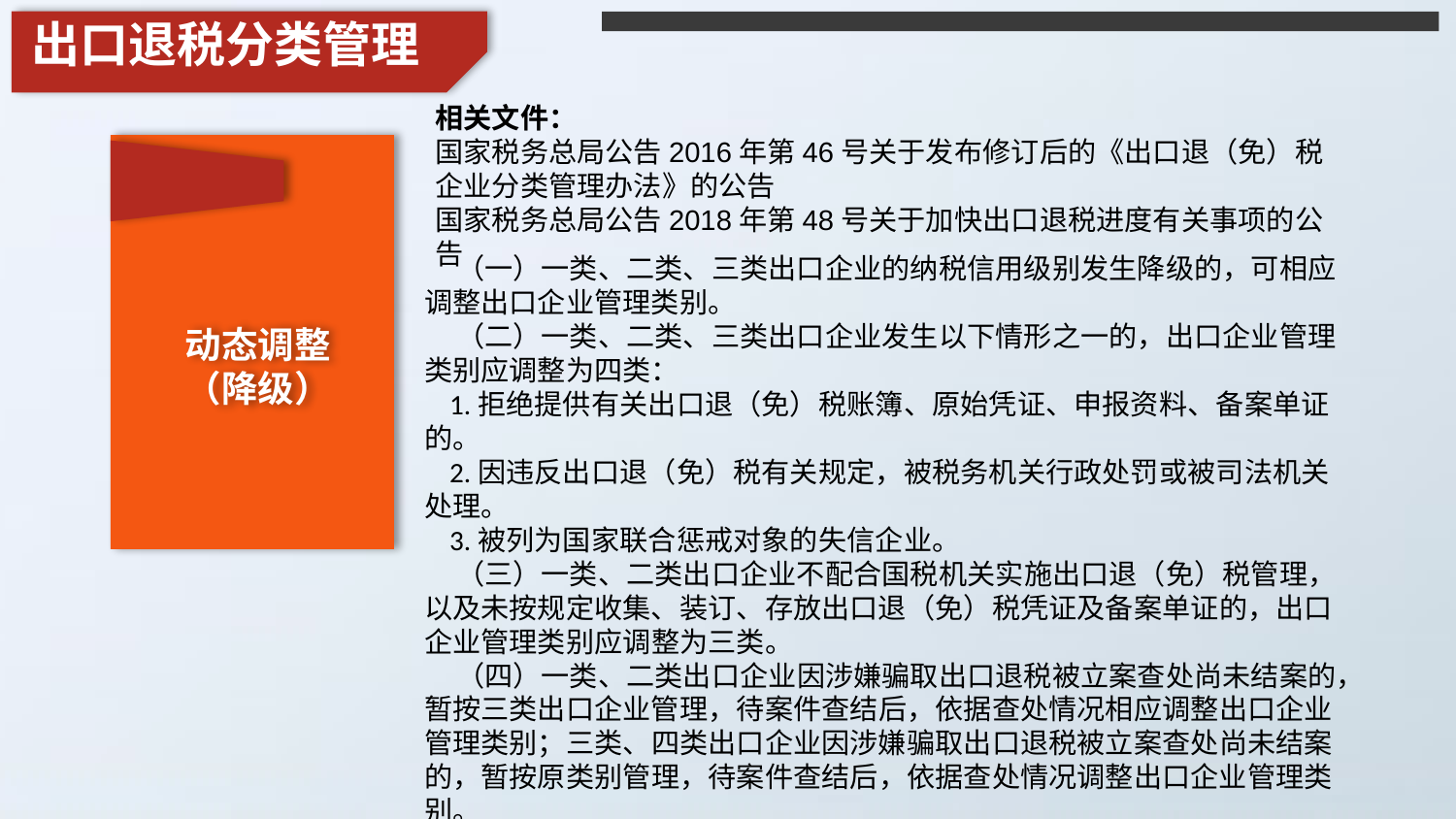

出口退税分类管理

相关文件：
国家税务总局公告2016年第46号关于发布修订后的《出口退（免）税企业分类管理办法》的公告
国家税务总局公告2018年第48号关于加快出口退税进度有关事项的公告

    （一）一类、二类、三类出口企业的纳税信用级别发生降级的，可相应调整出口企业管理类别。
    （二）一类、二类、三类出口企业发生以下情形之一的，出口企业管理类别应调整为四类：
    1.拒绝提供有关出口退（免）税账簿、原始凭证、申报资料、备案单证的。
    2.因违反出口退（免）税有关规定，被税务机关行政处罚或被司法机关处理。
    3.被列为国家联合惩戒对象的失信企业。
    （三）一类、二类出口企业不配合国税机关实施出口退（免）税管理，以及未按规定收集、装订、存放出口退（免）税凭证及备案单证的，出口企业管理类别应调整为三类。
    （四）一类、二类出口企业因涉嫌骗取出口退税被立案查处尚未结案的，暂按三类出口企业管理，待案件查结后，依据查处情况相应调整出口企业管理类别；三类、四类出口企业因涉嫌骗取出口退税被立案查处尚未结案的，暂按原类别管理，待案件查结后，依据查处情况调整出口企业管理类别。

动态调整
（降级）